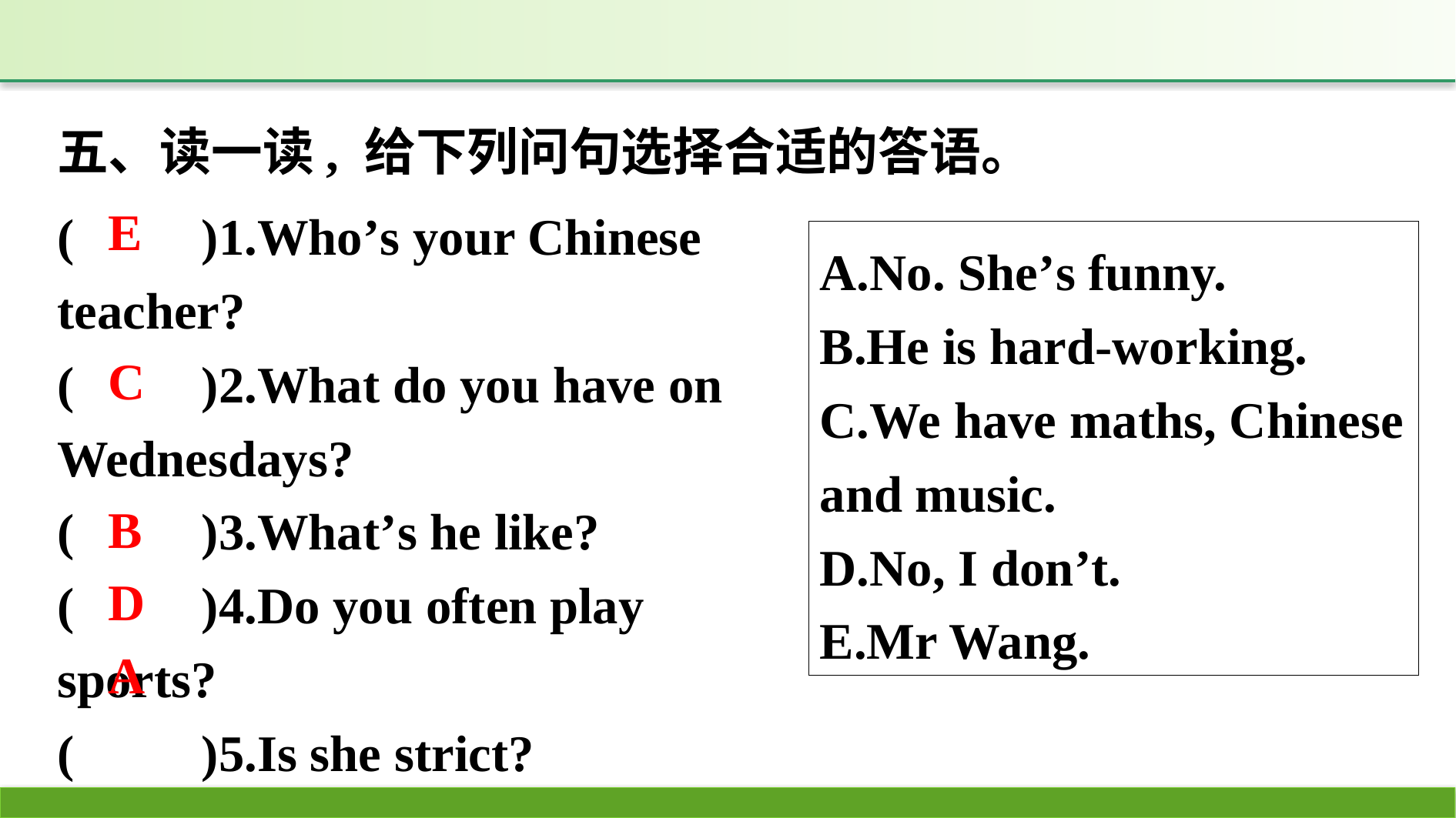

五、读一读, 给下列问句选择合适的答语。
(　　)1.Who’s your Chinese teacher?
(　　)2.What do you have on Wednesdays?
(　　)3.What’s he like?
(　　)4.Do you often play sports?
(　　)5.Is she strict?
A.No. She’s funny.
B.He is hard-working.
C.We have maths, Chinese and music.
D.No, I don’t.
E.Mr Wang.
E
C
B
D
A